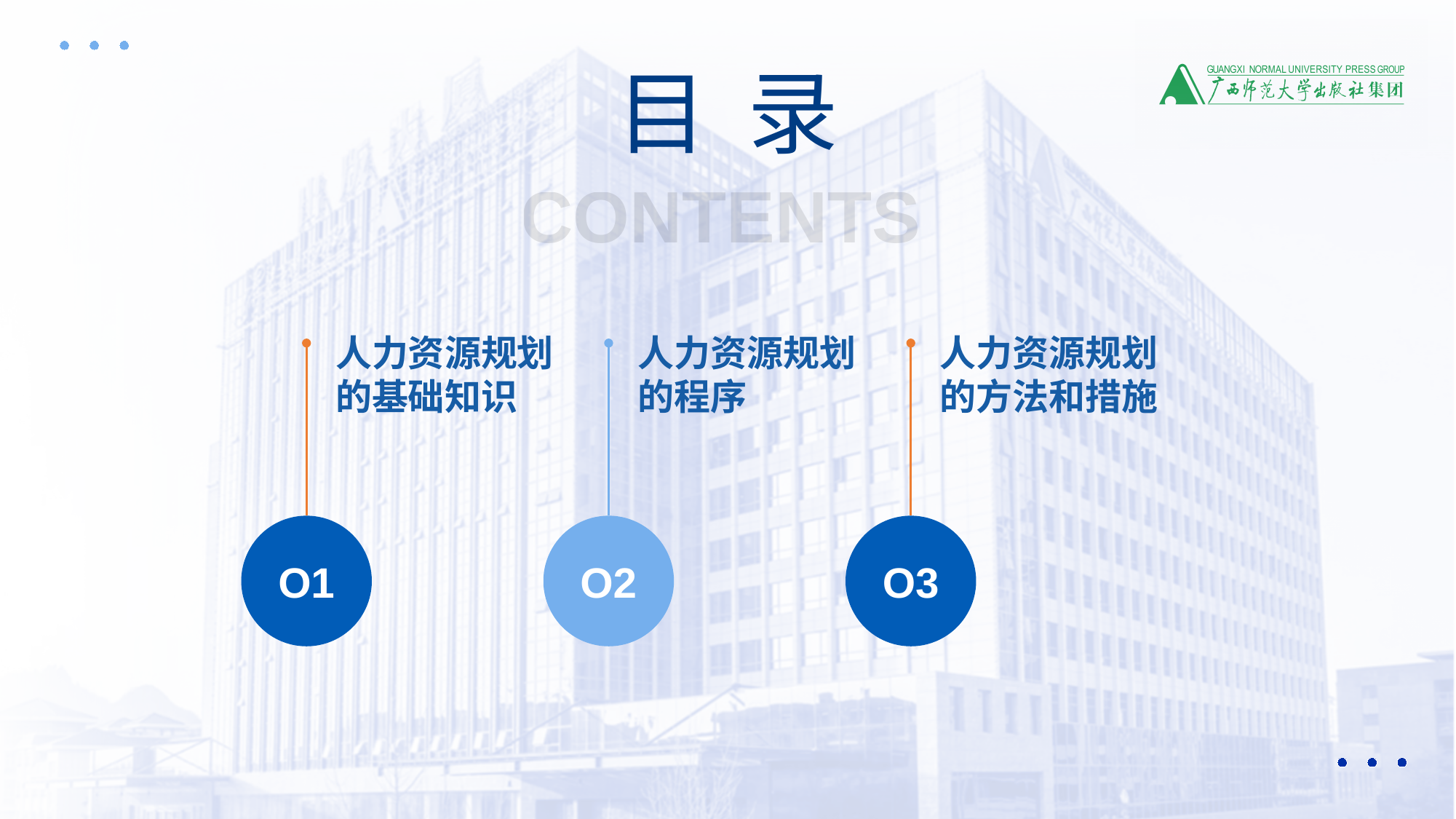

目  录
CONTENTS
人力资源规划
的基础知识
人力资源规划
的程序
人力资源规划
的方法和措施
O1
O2
O3